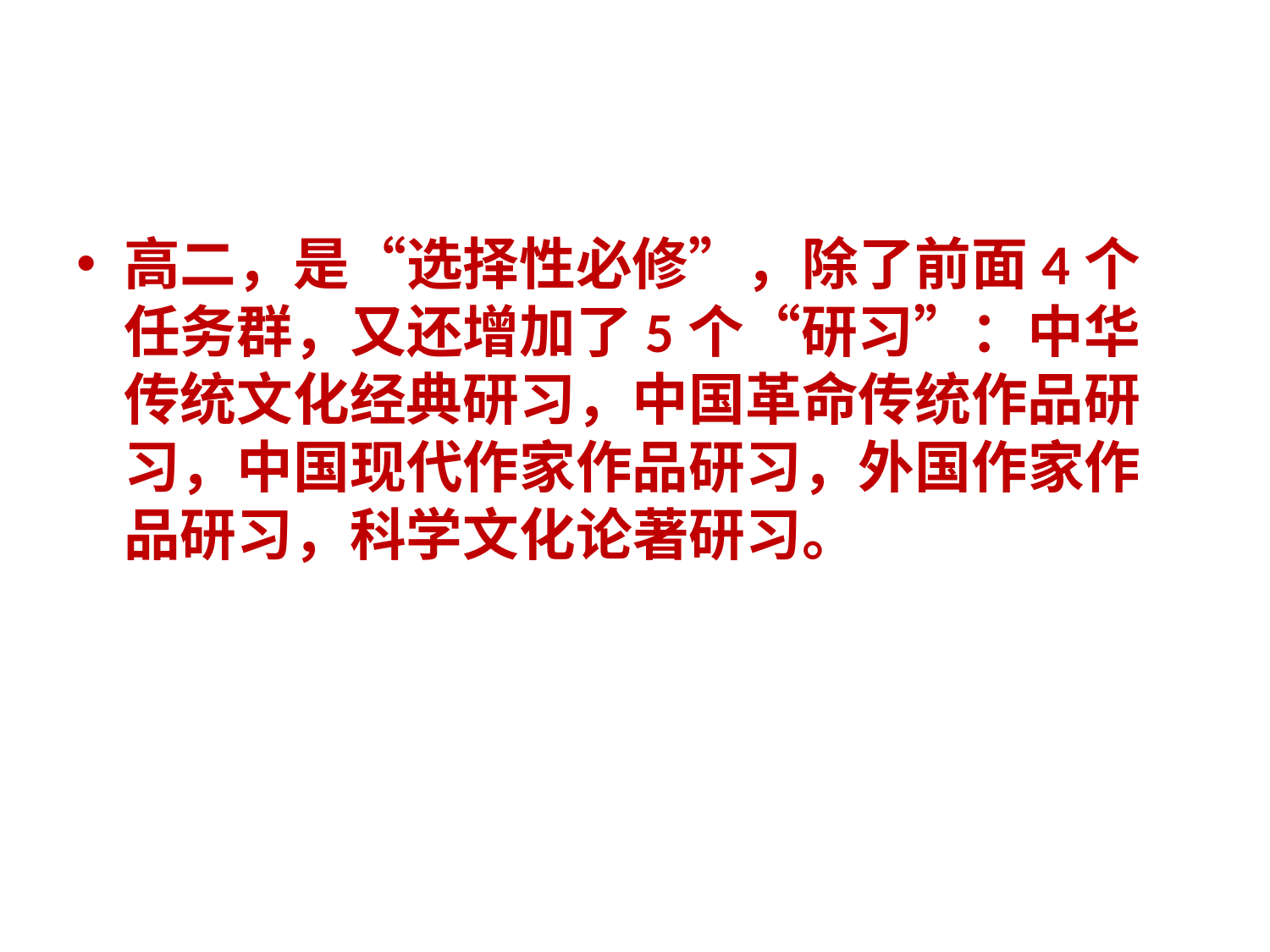

#
高二，是“选择性必修”，除了前面4个任务群，又还增加了5个“研习”：中华传统文化经典研习，中国革命传统作品研习，中国现代作家作品研习，外国作家作品研习，科学文化论著研习。